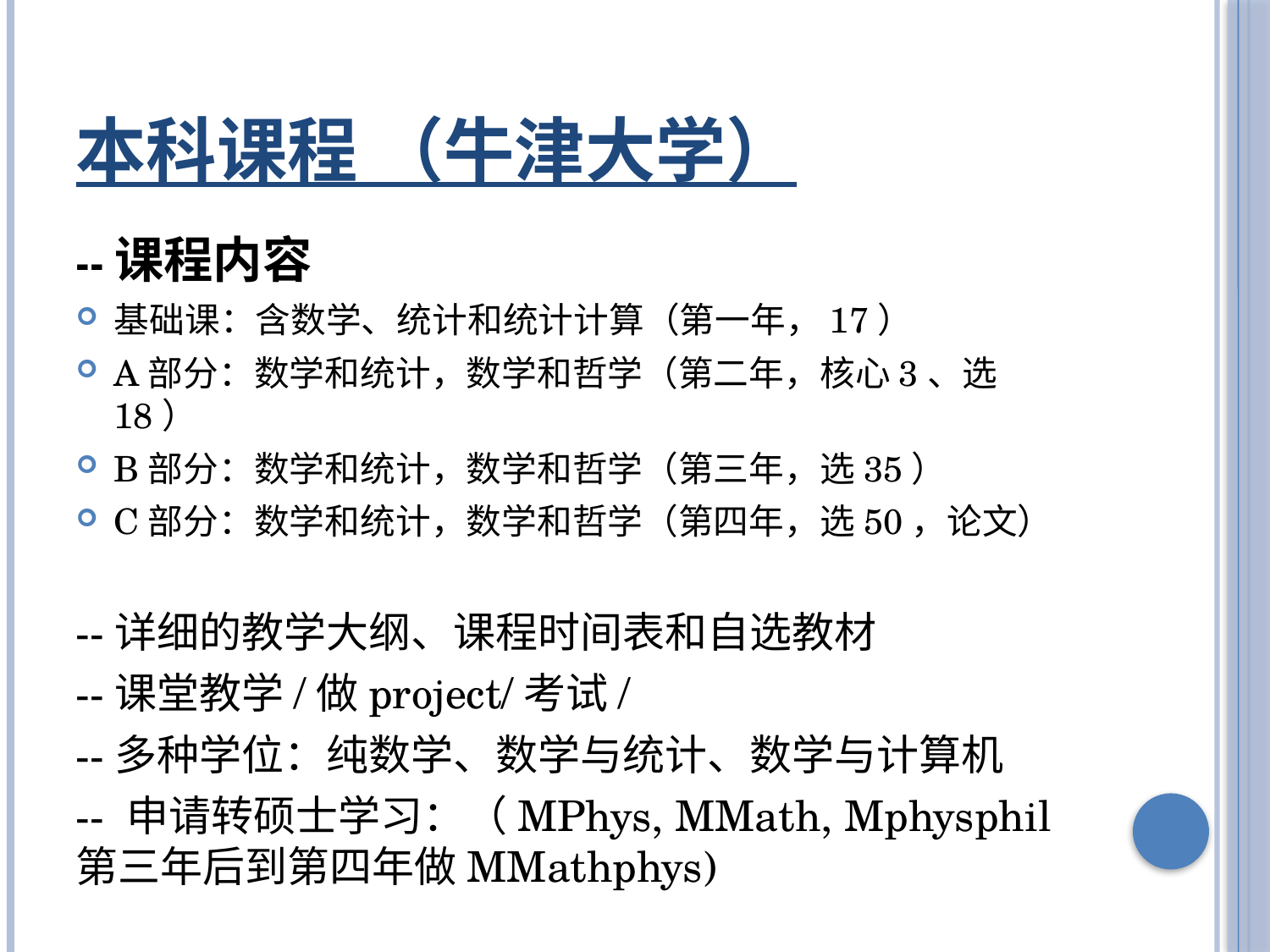

# 本科课程 （牛津大学）
--课程内容
基础课：含数学、统计和统计计算（第一年，17）
A部分：数学和统计，数学和哲学（第二年，核心3、选18）
B部分：数学和统计，数学和哲学（第三年，选35）
C部分：数学和统计，数学和哲学（第四年，选50，论文）

--详细的教学大纲、课程时间表和自选教材
--课堂教学/做project/考试/
--多种学位：纯数学、数学与统计、数学与计算机
-- 申请转硕士学习：（MPhys, MMath, Mphysphil第三年后到第四年做MMathphys)